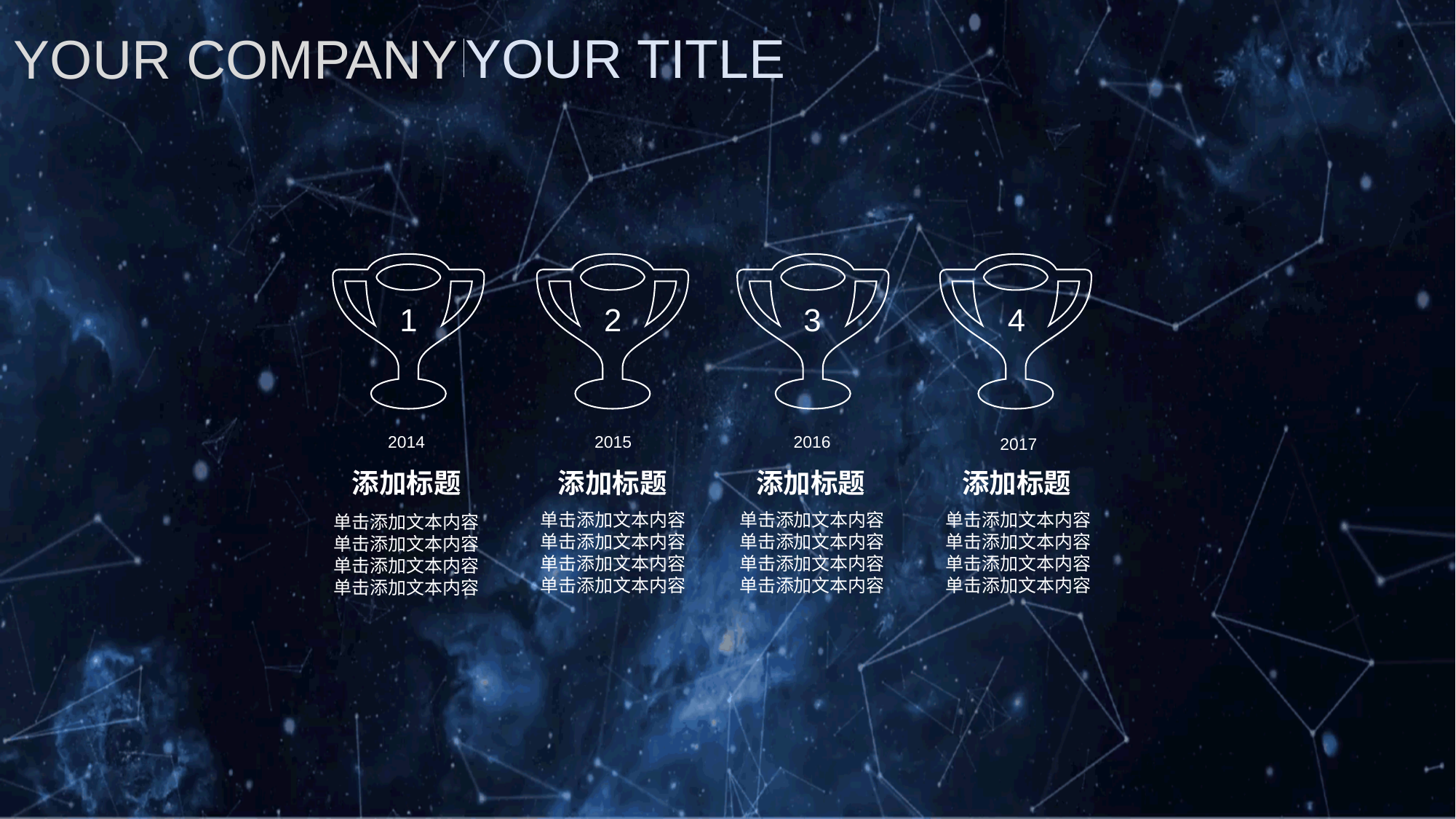

1
2
3
4
2014
2015
2016
2017
添加标题
添加标题
添加标题
添加标题
单击添加文本内容
单击添加文本内容
单击添加文本内容
单击添加文本内容
单击添加文本内容
单击添加文本内容
单击添加文本内容
单击添加文本内容
单击添加文本内容
单击添加文本内容
单击添加文本内容
单击添加文本内容
单击添加文本内容
单击添加文本内容
单击添加文本内容
单击添加文本内容